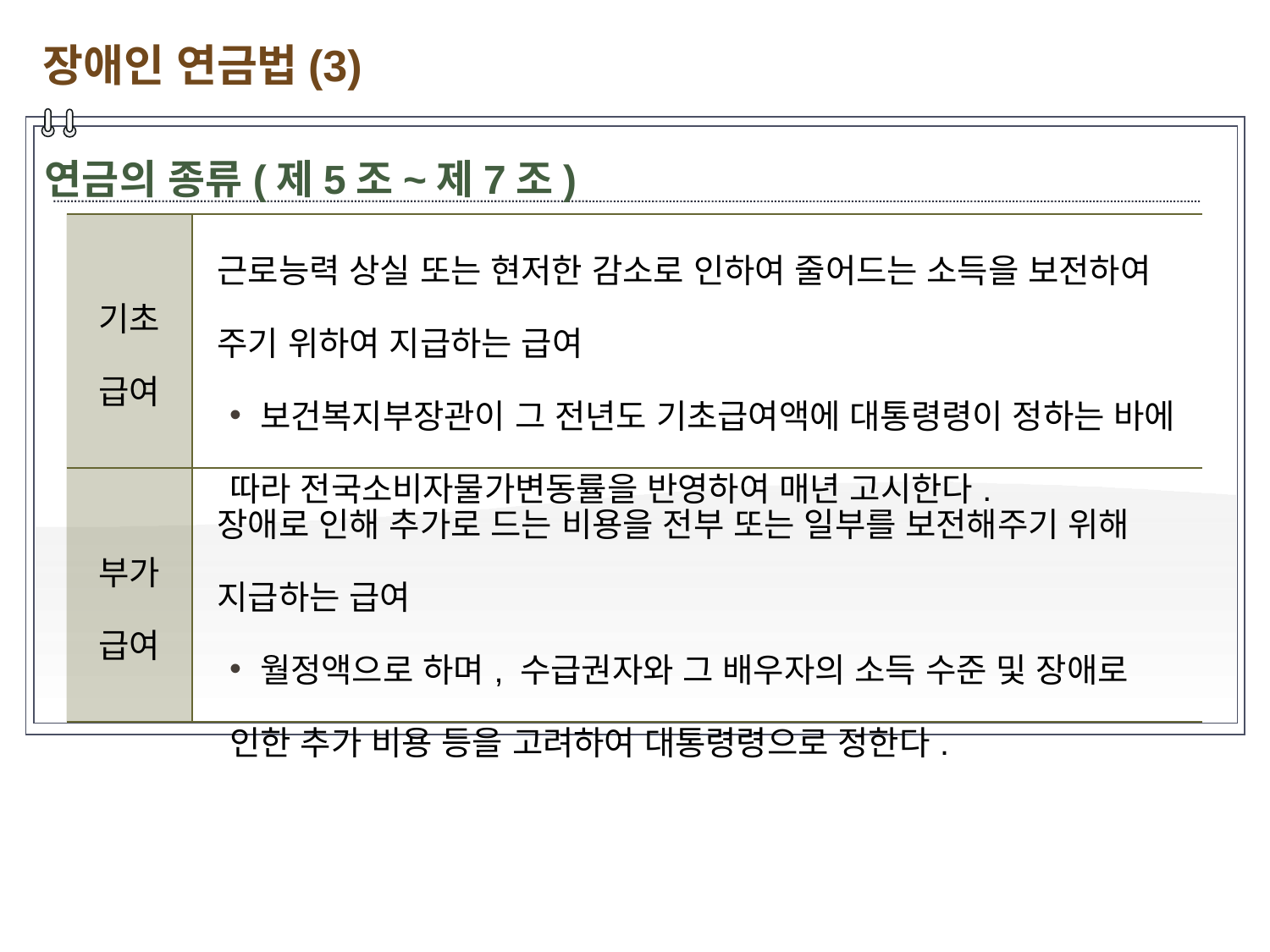

장애인 연금법(3)

연금의 종류(제5조~제7조)

| 기초 급여 | 근로능력 상실 또는 현저한 감소로 인하여 줄어드는 소득을 보전하여 주기 위하여 지급하는 급여 보건복지부장관이 그 전년도 기초급여액에 대통령령이 정하는 바에 따라 전국소비자물가변동률을 반영하여 매년 고시한다. |
| --- | --- |
| 부가 급여 | 장애로 인해 추가로 드는 비용을 전부 또는 일부를 보전해주기 위해 지급하는 급여 월정액으로 하며, 수급권자와 그 배우자의 소득 수준 및 장애로 인한 추가 비용 등을 고려하여 대통령령으로 정한다. |